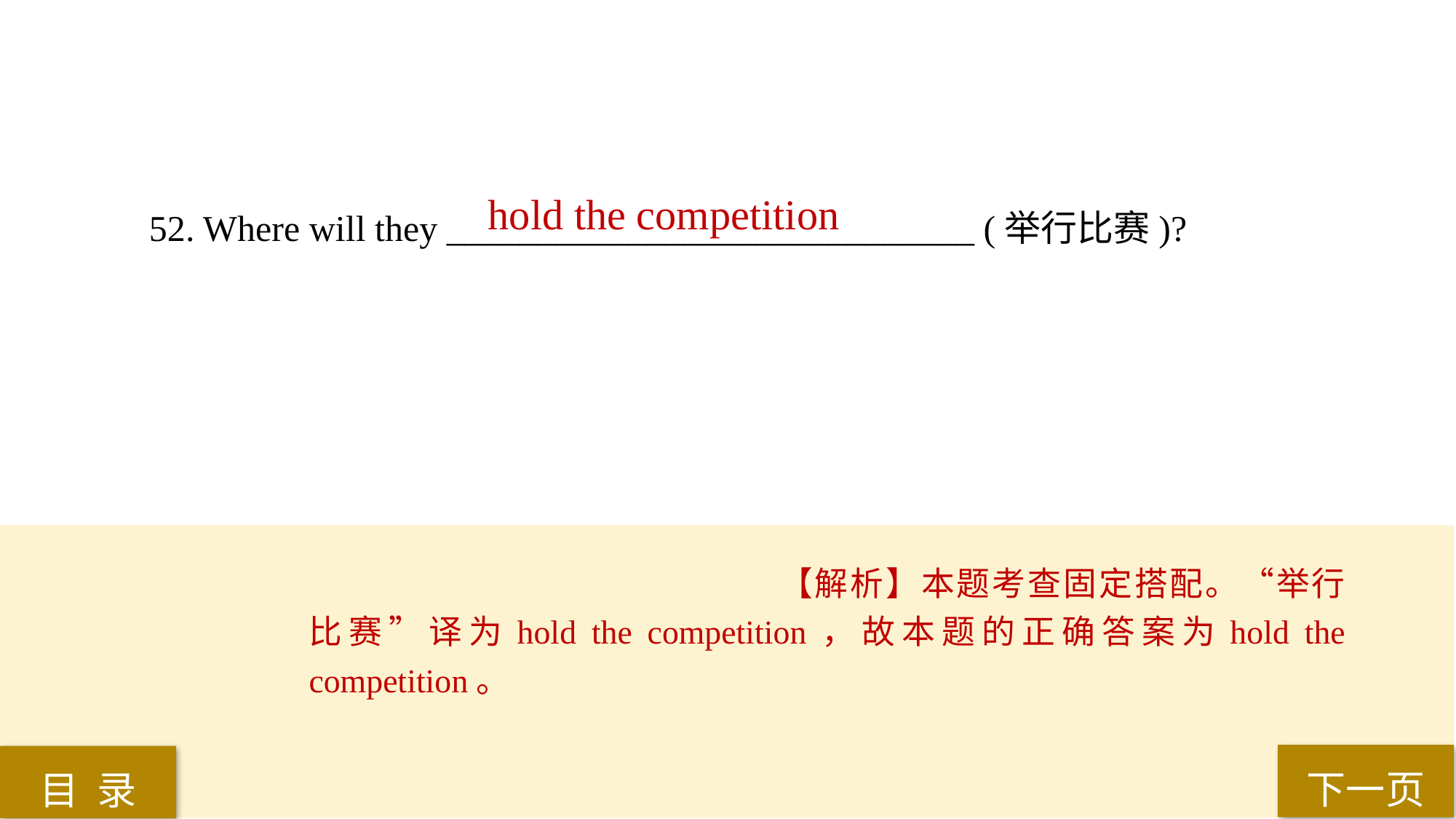

hold the competition
52. Where will they _____________________________ (举行比赛)?
【解析】本题考查固定搭配。“举行比赛”译为hold the competition，故本题的正确答案为hold the competition。